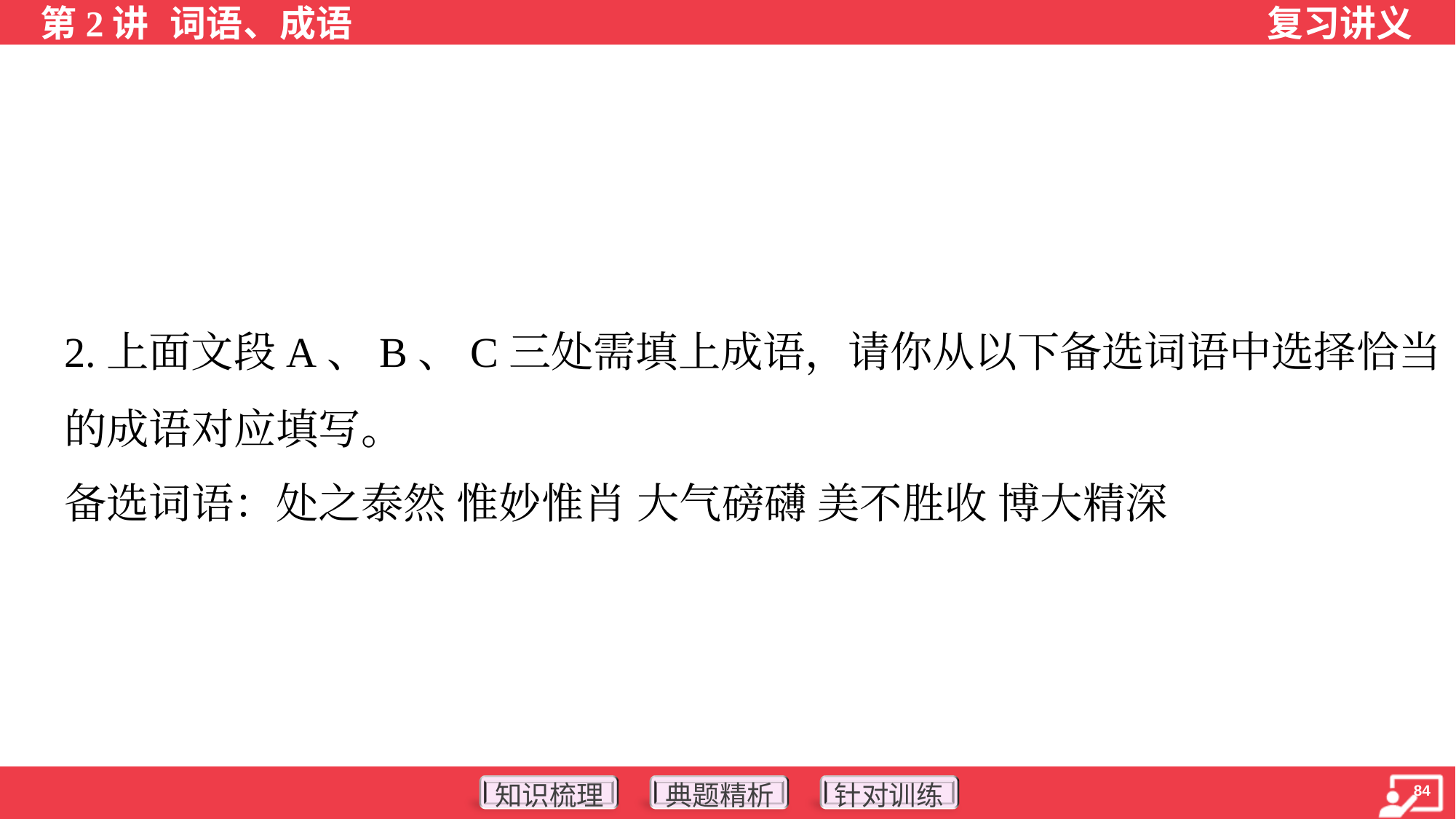

2.上面文段A、B、C三处需填上成语，请你从以下备选词语中选择恰当
的成语对应填写。
备选词语：处之泰然 惟妙惟肖 大气磅礴 美不胜收 博大精深